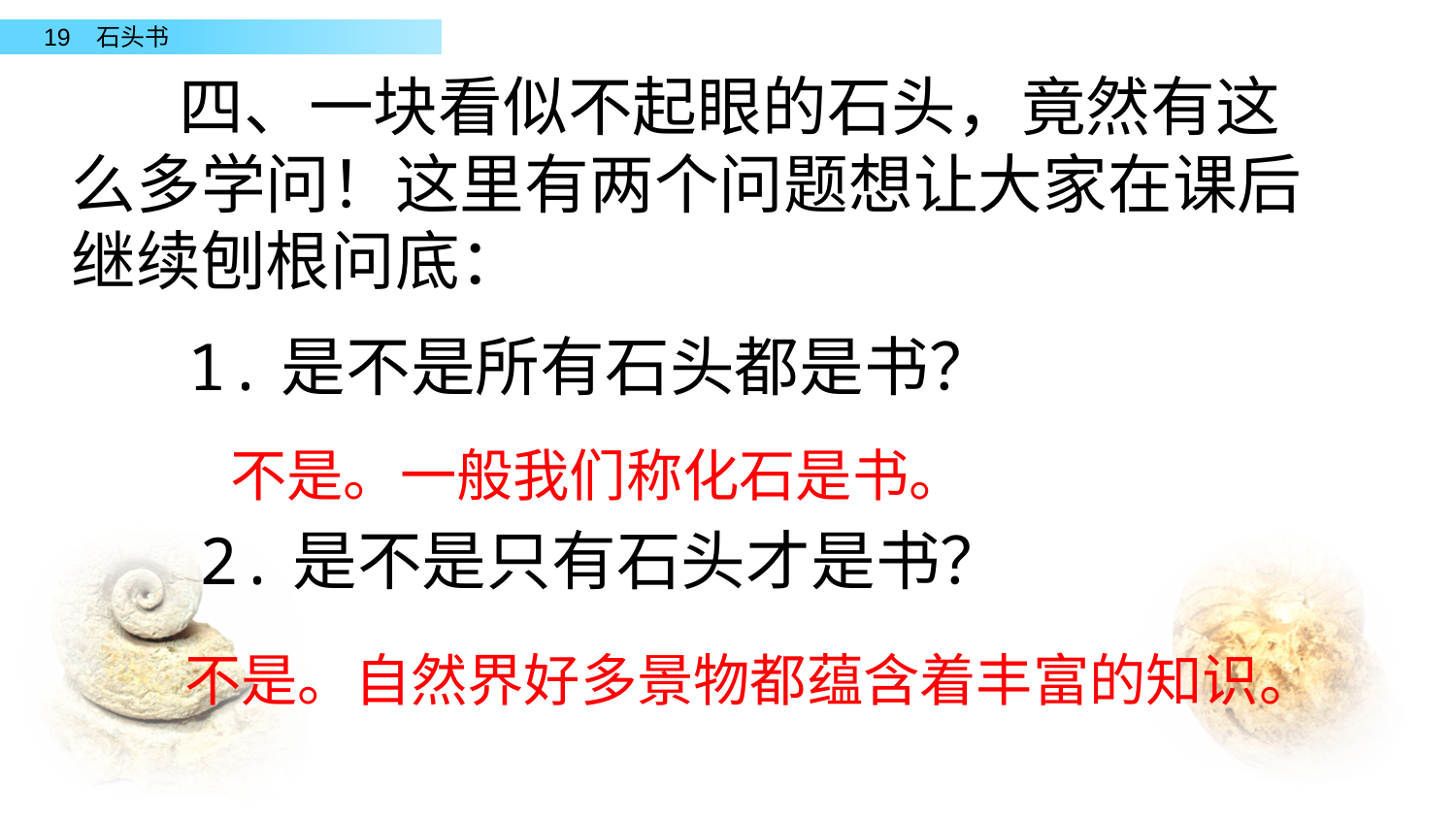

四、一块看似不起眼的石头，竟然有这么多学问！这里有两个问题想让大家在课后继续刨根问底：
1.是不是所有石头都是书？
不是。一般我们称化石是书。
2.是不是只有石头才是书？
不是。自然界好多景物都蕴含着丰富的知识。